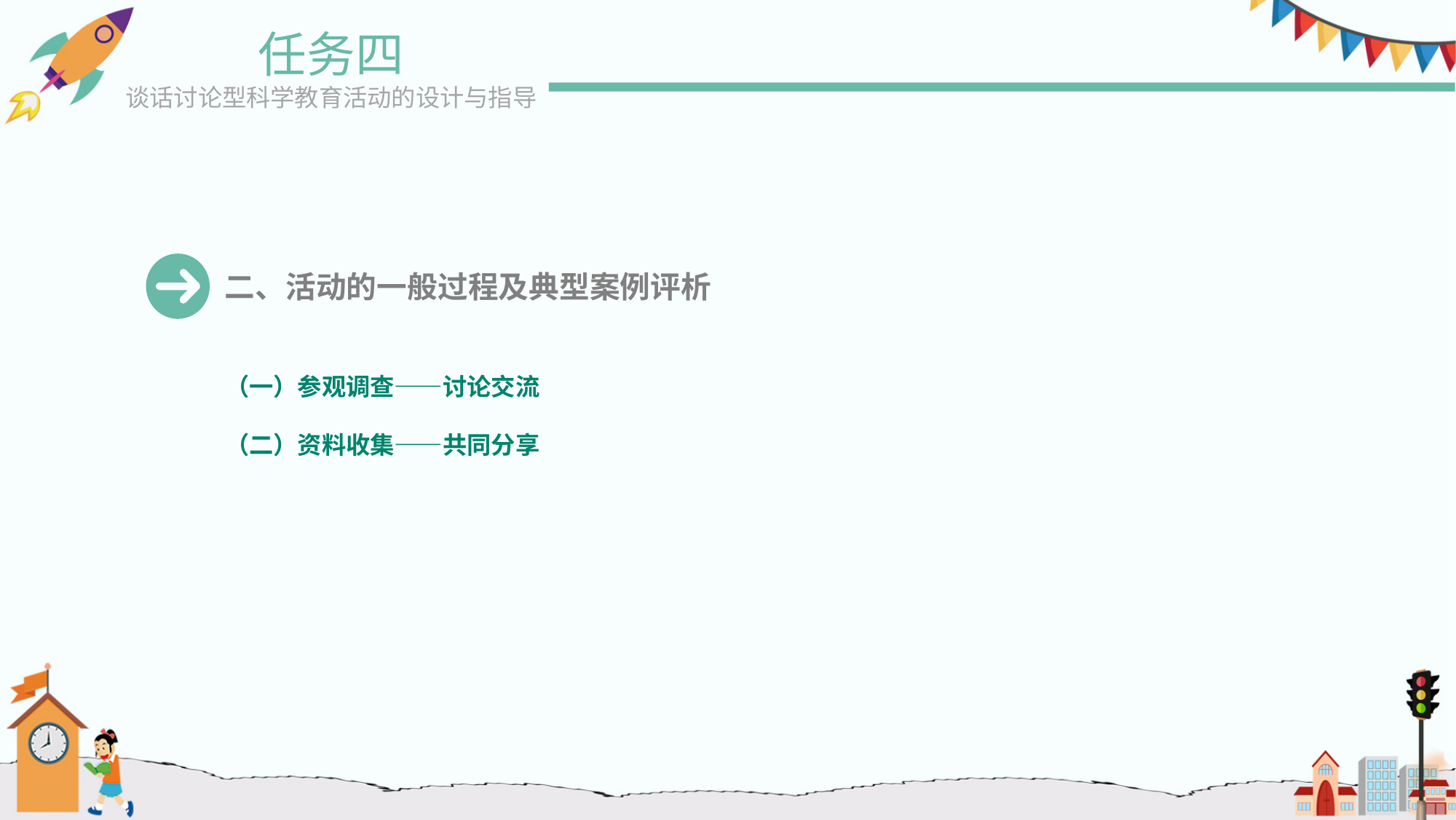

任务四
谈话讨论型科学教育活动的设计与指导

二、活动的一般过程及典型案例评析
（一）参观调查——讨论交流
（二）资料收集——共同分享